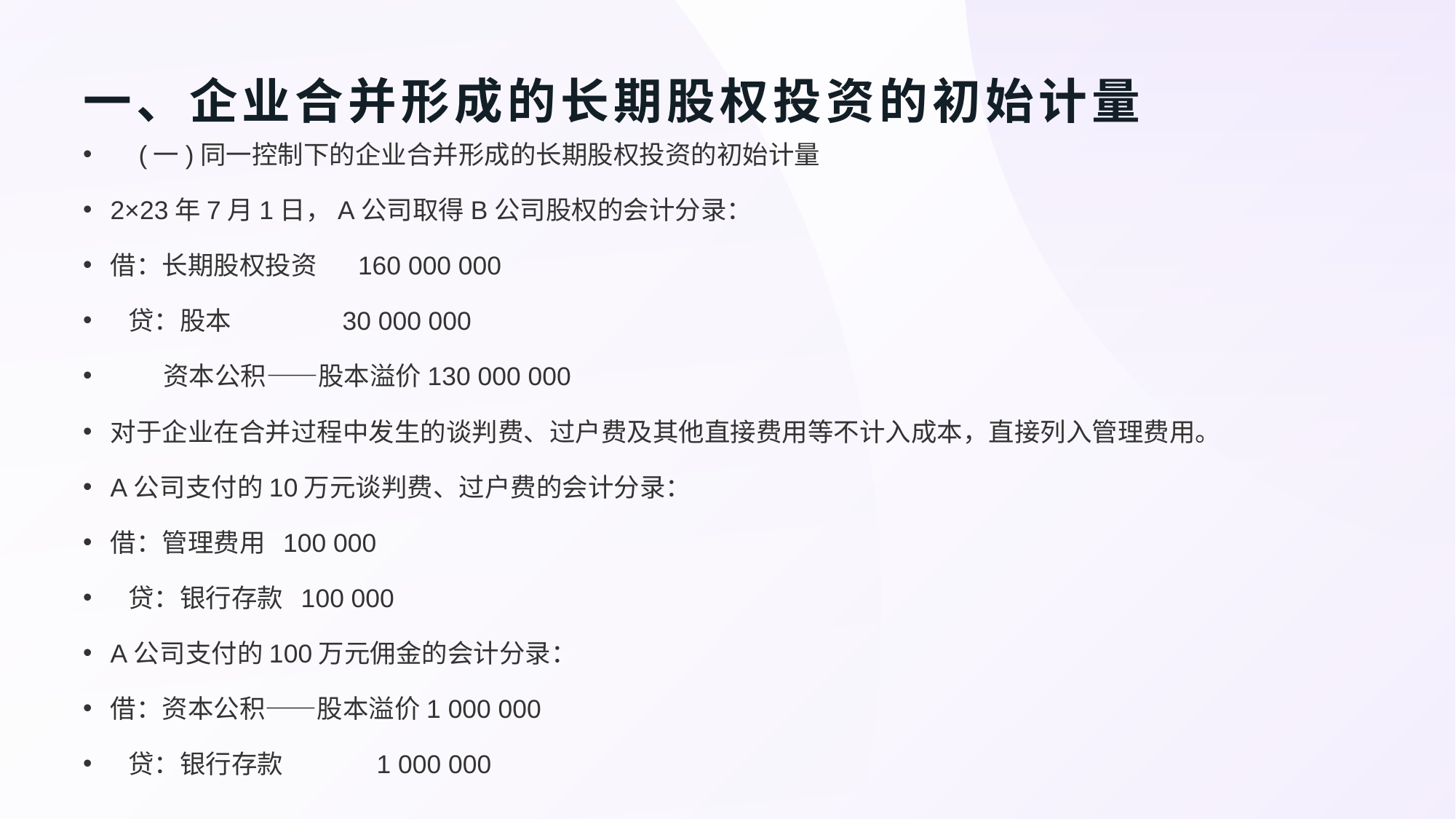

# 一、企业合并形成的长期股权投资的初始计量
    (一)同一控制下的企业合并形成的长期股权投资的初始计量
2×23年7月1日，A公司取得B公司股权的会计分录：
借：长期股权投资      160 000 000
  贷：股本                  30 000 000
        资本公积——股本溢价130 000 000
对于企业在合并过程中发生的谈判费、过户费及其他直接费用等不计入成本，直接列入管理费用。
A公司支付的10万元谈判费、过户费的会计分录：
借：管理费用  100 000
  贷：银行存款  100 000
A公司支付的100万元佣金的会计分录：
借：资本公积——股本溢价1 000 000
  贷：银行存款               1 000 000